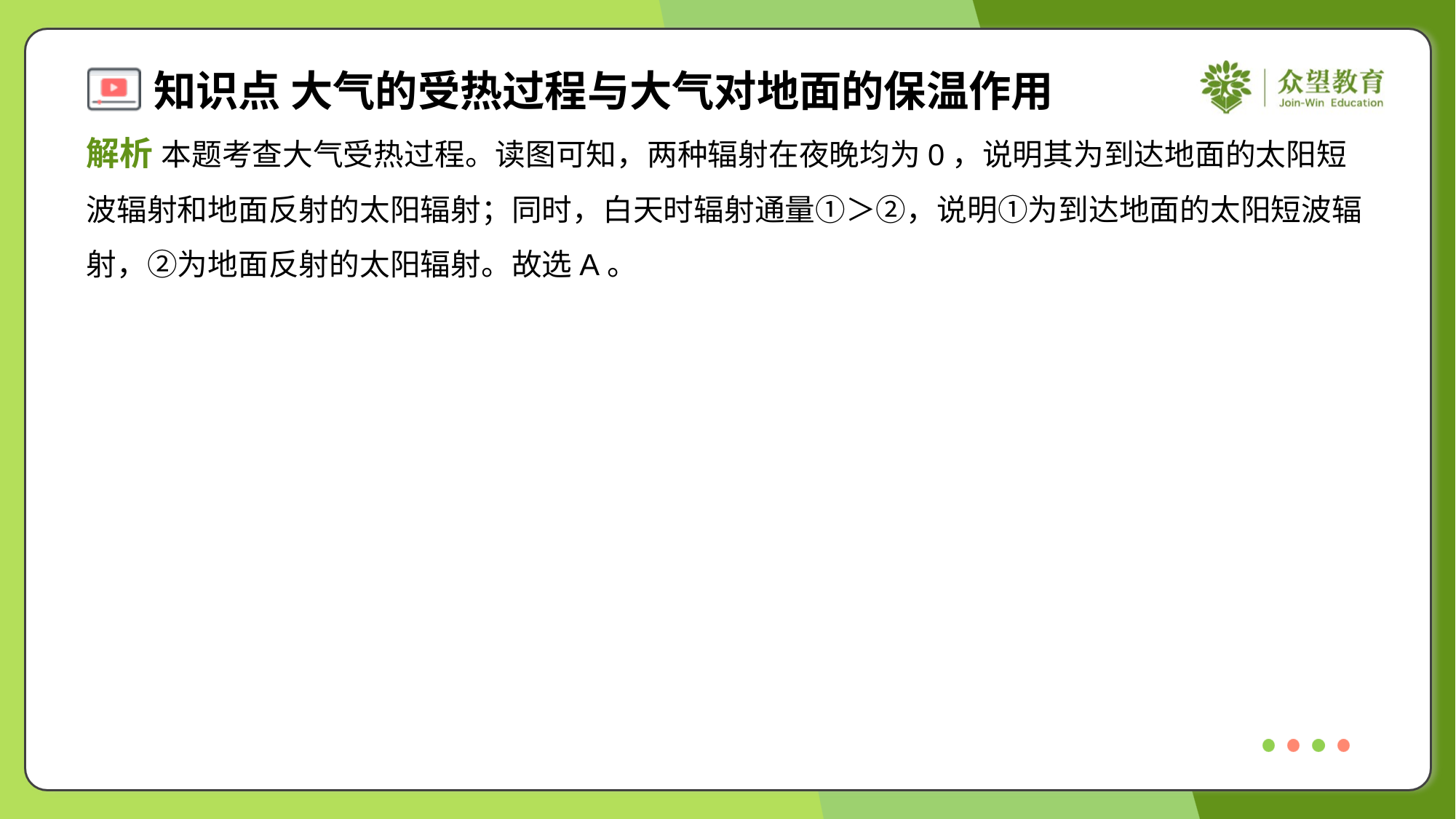

解析 本题考查大气受热过程。读图可知，两种辐射在夜晚均为0，说明其为到达地面的太阳短
波辐射和地面反射的太阳辐射；同时，白天时辐射通量①＞②，说明①为到达地面的太阳短波辐
射，②为地面反射的太阳辐射。故选A。